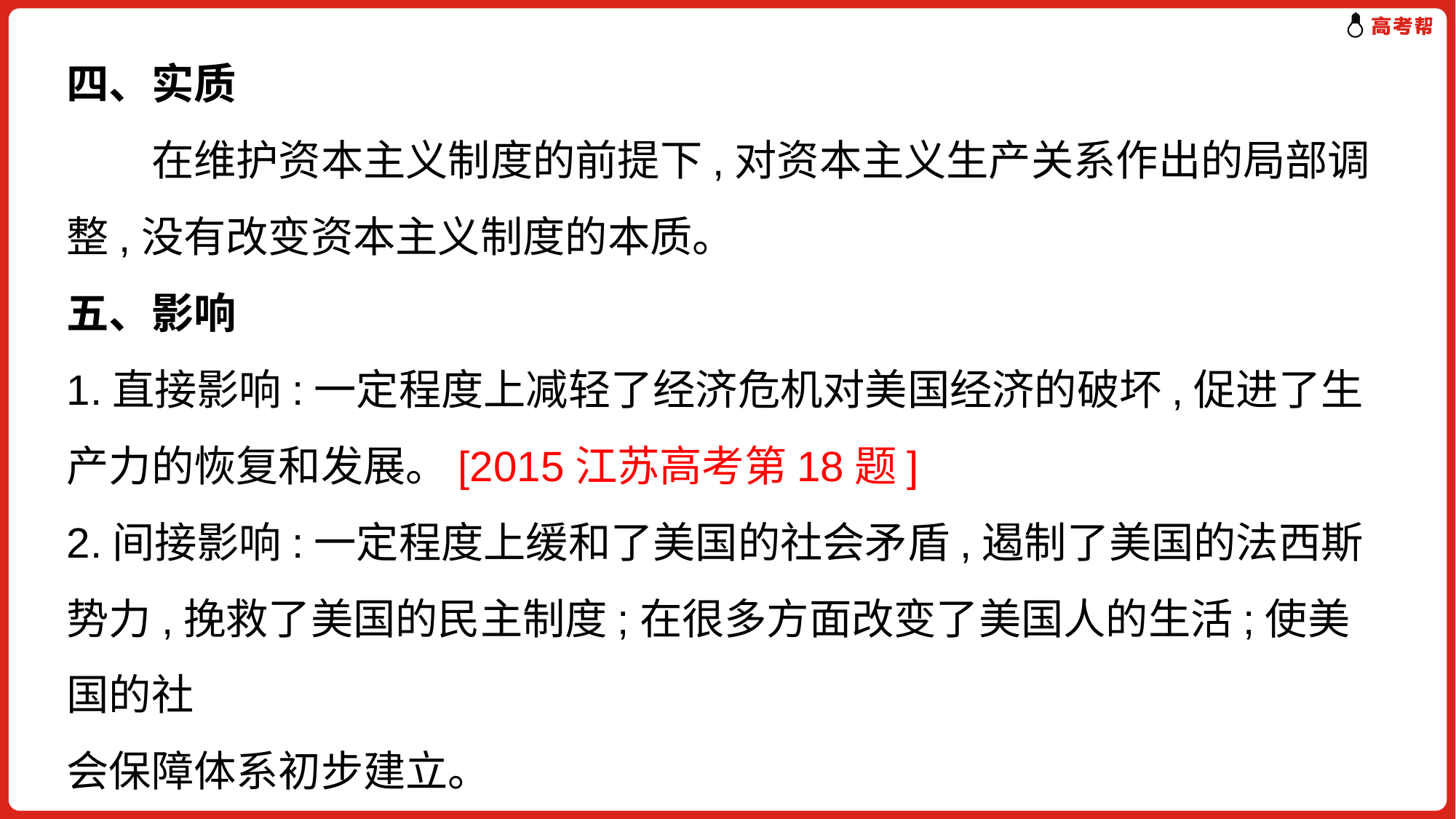

四、实质
　　在维护资本主义制度的前提下,对资本主义生产关系作出的局部调整,没有改变资本主义制度的本质。
五、影响
1.直接影响:一定程度上减轻了经济危机对美国经济的破坏,促进了生产力的恢复和发展。[2015江苏高考第18题]
2.间接影响:一定程度上缓和了美国的社会矛盾,遏制了美国的法西斯势力,挽救了美国的民主制度;在很多方面改变了美国人的生活;使美国的社
会保障体系初步建立。